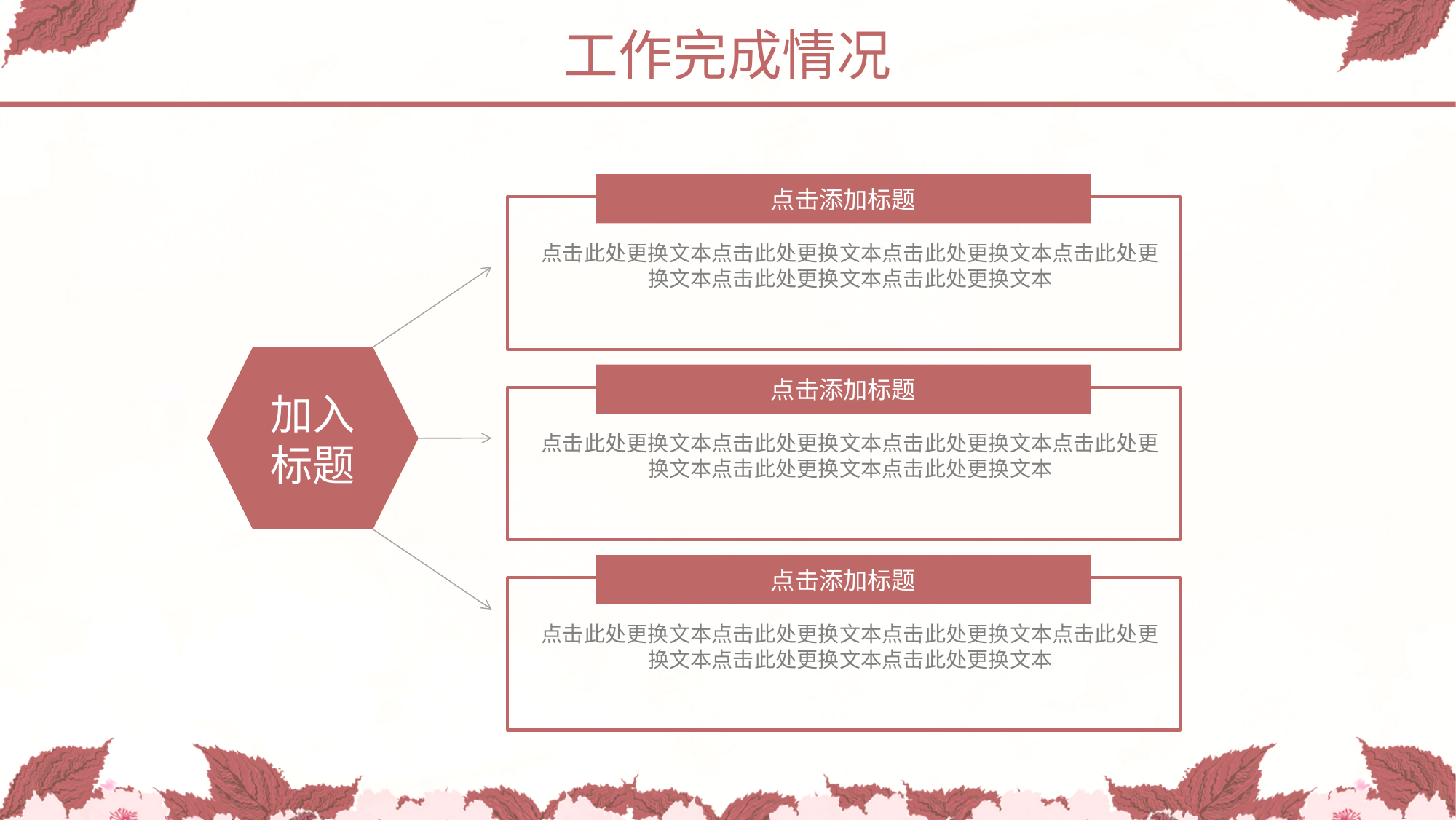

工作完成情况

点击添加标题

点击此处更换文本点击此处更换文本点击此处更换文本点击此处更换文本点击此处更换文本点击此处更换文本

加入标题
点击添加标题

点击此处更换文本点击此处更换文本点击此处更换文本点击此处更换文本点击此处更换文本点击此处更换文本

点击添加标题

点击此处更换文本点击此处更换文本点击此处更换文本点击此处更换文本点击此处更换文本点击此处更换文本